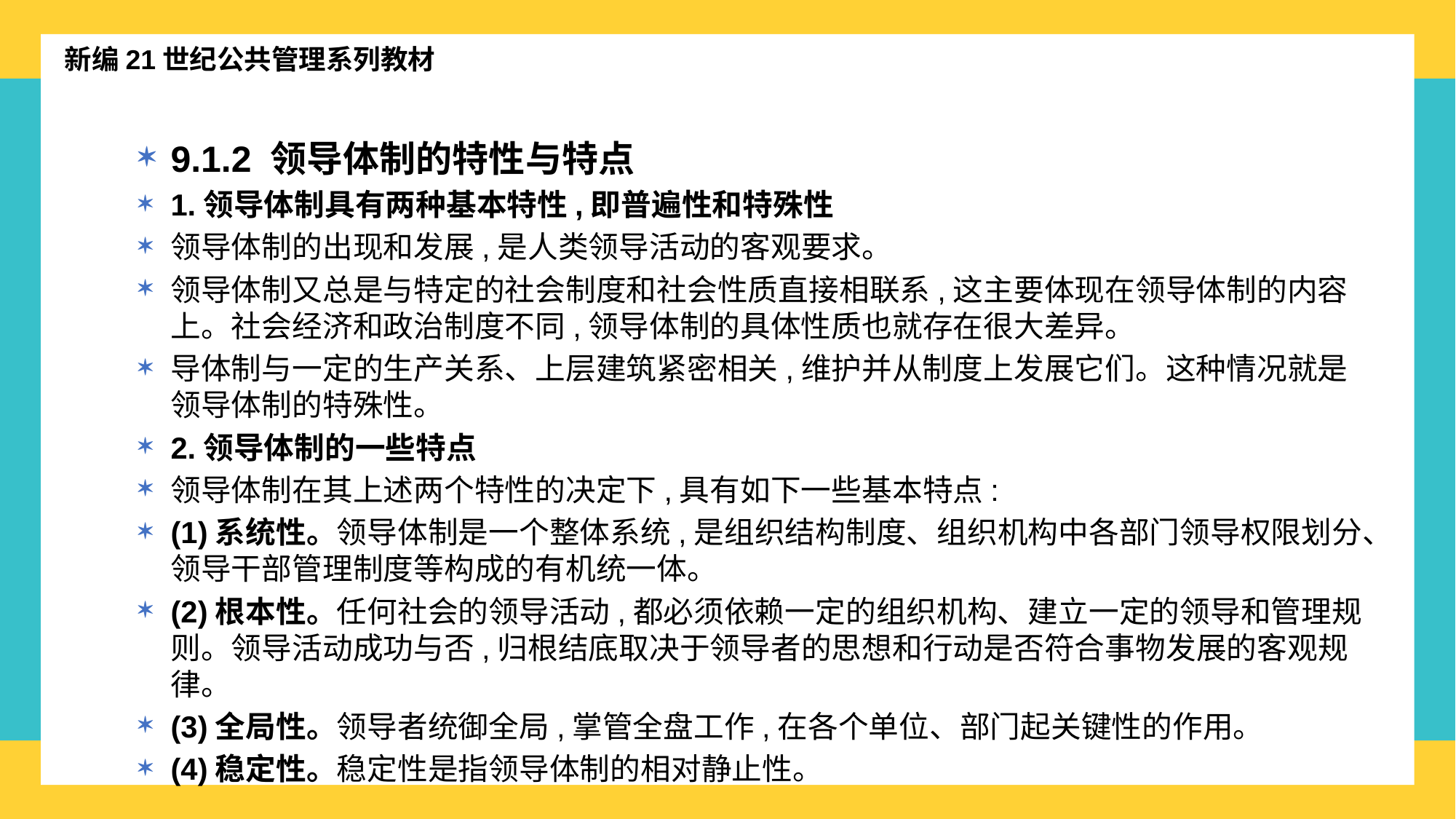

新编21世纪公共管理系列教材
9.1.2 领导体制的特性与特点
1.领导体制具有两种基本特性,即普遍性和特殊性
领导体制的出现和发展,是人类领导活动的客观要求。
领导体制又总是与特定的社会制度和社会性质直接相联系,这主要体现在领导体制的内容上。社会经济和政治制度不同,领导体制的具体性质也就存在很大差异。
导体制与一定的生产关系、上层建筑紧密相关,维护并从制度上发展它们。这种情况就是领导体制的特殊性。
2.领导体制的一些特点
领导体制在其上述两个特性的决定下,具有如下一些基本特点:
(1)系统性。领导体制是一个整体系统,是组织结构制度、组织机构中各部门领导权限划分、领导干部管理制度等构成的有机统一体。
(2)根本性。任何社会的领导活动,都必须依赖一定的组织机构、建立一定的领导和管理规则。领导活动成功与否,归根结底取决于领导者的思想和行动是否符合事物发展的客观规律。
(3)全局性。领导者统御全局,掌管全盘工作,在各个单位、部门起关键性的作用。
(4)稳定性。稳定性是指领导体制的相对静止性。